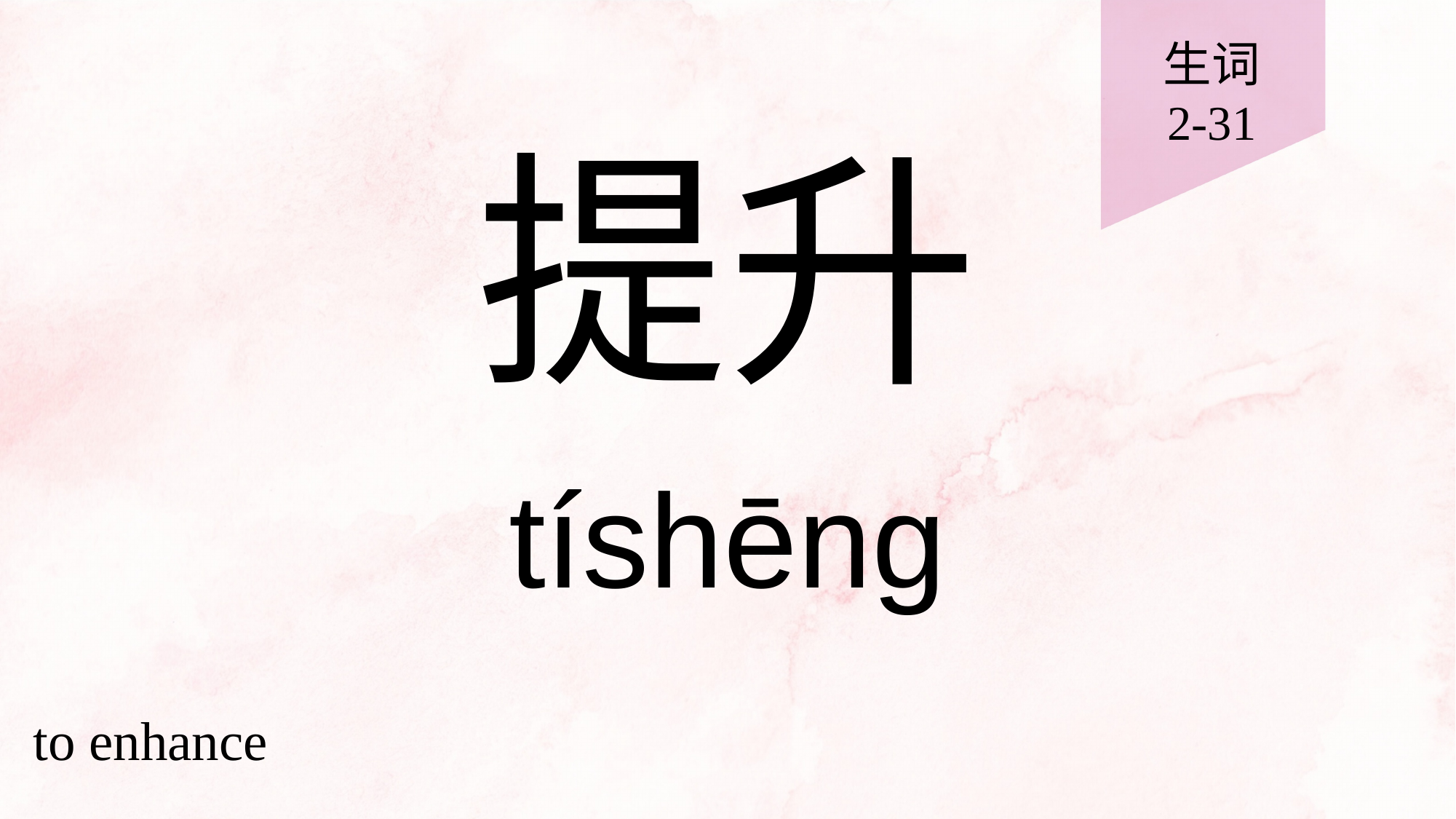

生词
2-31
# 提升
tíshēng
to enhance